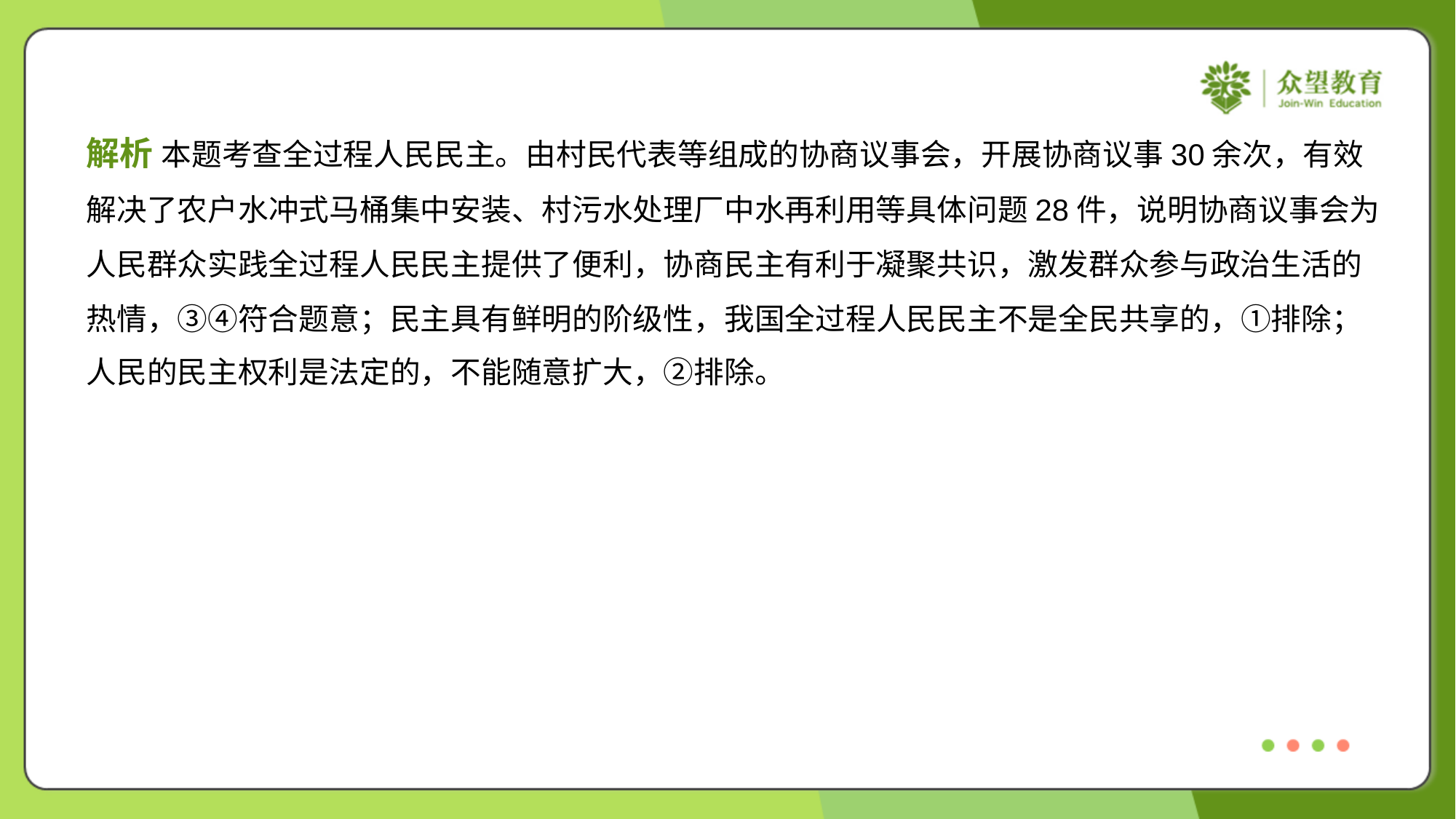

解析 本题考查全过程人民民主。由村民代表等组成的协商议事会，开展协商议事30余次，有效
解决了农户水冲式马桶集中安装、村污水处理厂中水再利用等具体问题28件，说明协商议事会为
人民群众实践全过程人民民主提供了便利，协商民主有利于凝聚共识，激发群众参与政治生活的
热情，③④符合题意；民主具有鲜明的阶级性，我国全过程人民民主不是全民共享的，①排除；
人民的民主权利是法定的，不能随意扩大，②排除。